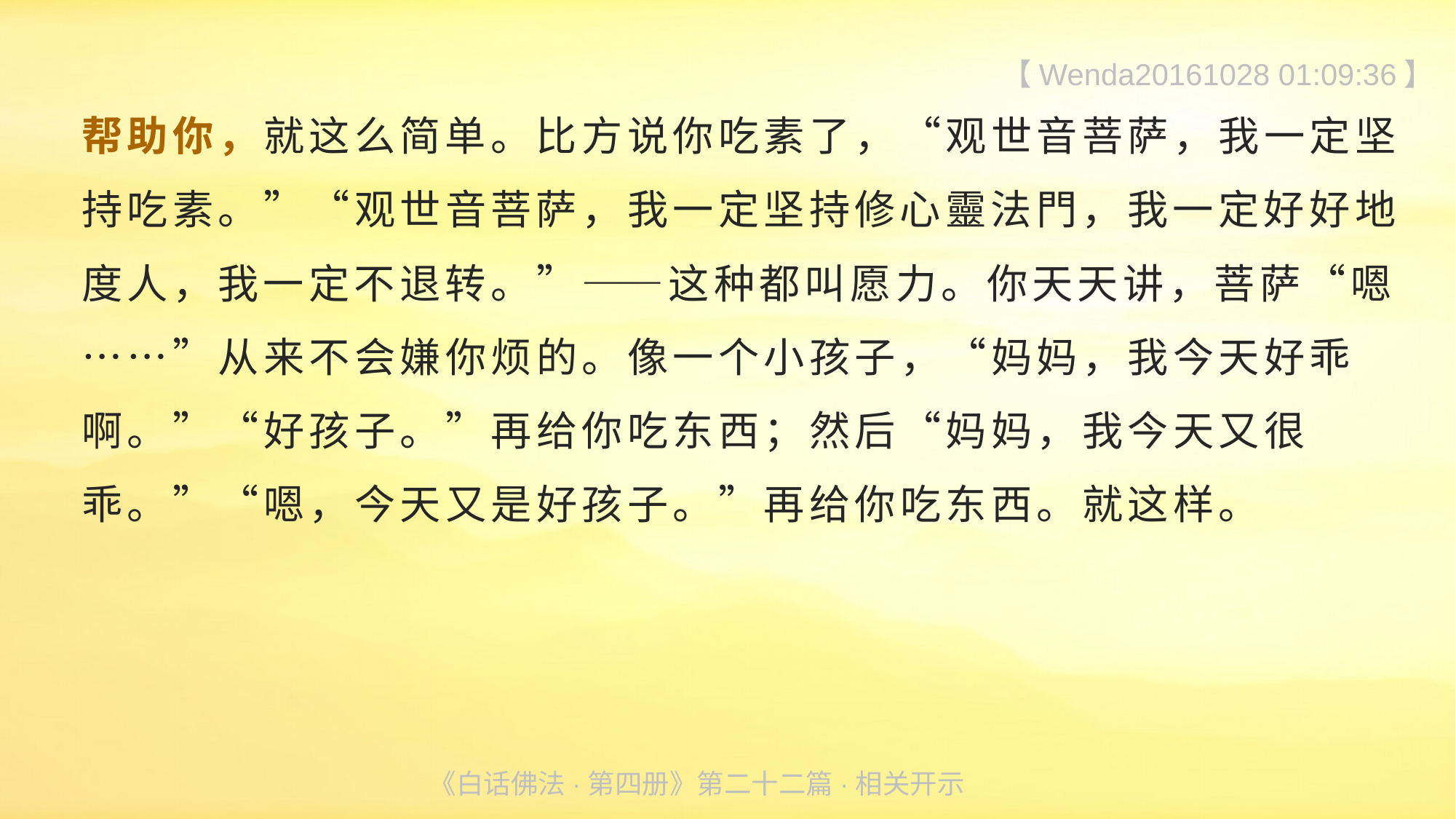

【Wenda20161028 01:09:36】
帮助你，就这么简单。比方说你吃素了，“观世音菩萨，我一定坚持吃素。”“观世音菩萨，我一定坚持修心靈法門，我一定好好地度人，我一定不退转。”——这种都叫愿力。你天天讲，菩萨“嗯……”从来不会嫌你烦的。像一个小孩子，“妈妈，我今天好乖啊。”“好孩子。”再给你吃东西；然后“妈妈，我今天又很乖。”“嗯，今天又是好孩子。”再给你吃东西。就这样。
《白话佛法·第四册》第二十二篇·相关开示